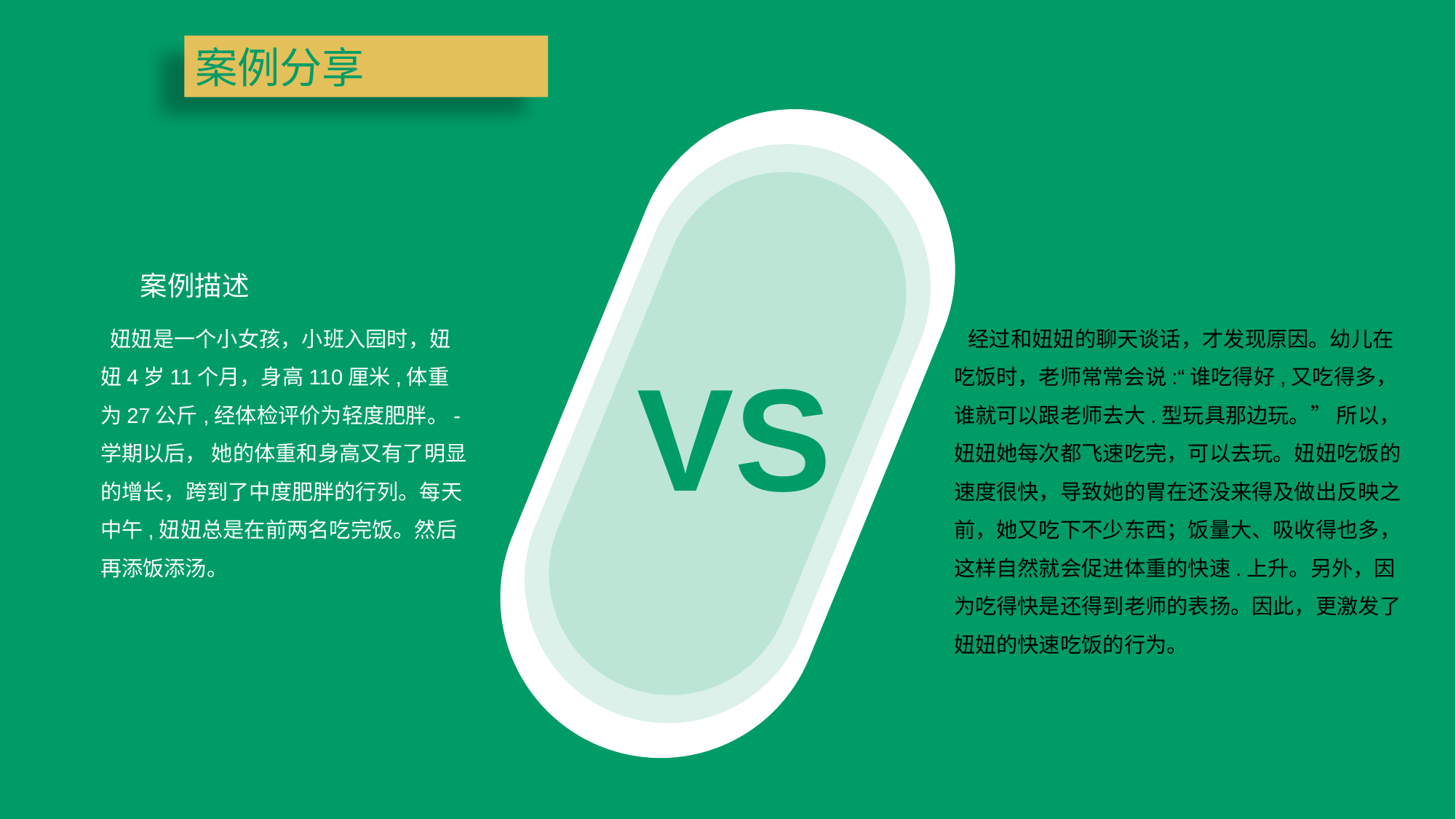

案例分享

案例分析
案例描述

 妞妞是一个小女孩，小班入园时，妞妞4岁11个月，身高110厘米,体重为27公斤,经体检评价为轻度肥胖。-学期以后， 她的体重和身高又有了明显的增长，跨到了中度肥胖的行列。每天中午,妞妞总是在前两名吃完饭。然后再添饭添汤。
  经过和妞妞的聊天谈话，才发现原因。幼儿在吃饭时，老师常常会说:“谁吃得好,又吃得多，谁就可以跟老师去大.型玩具那边玩。” 所以，妞妞她每次都飞速吃完，可以去玩。妞妞吃饭的速度很快，导致她的胃在还没来得及做出反映之前，她又吃下不少东西；饭量大、吸收得也多，这样自然就会促进体重的快速.上升。另外，因为吃得快是还得到老师的表扬。因此，更激发了妞妞的快速吃饭的行为。

VS